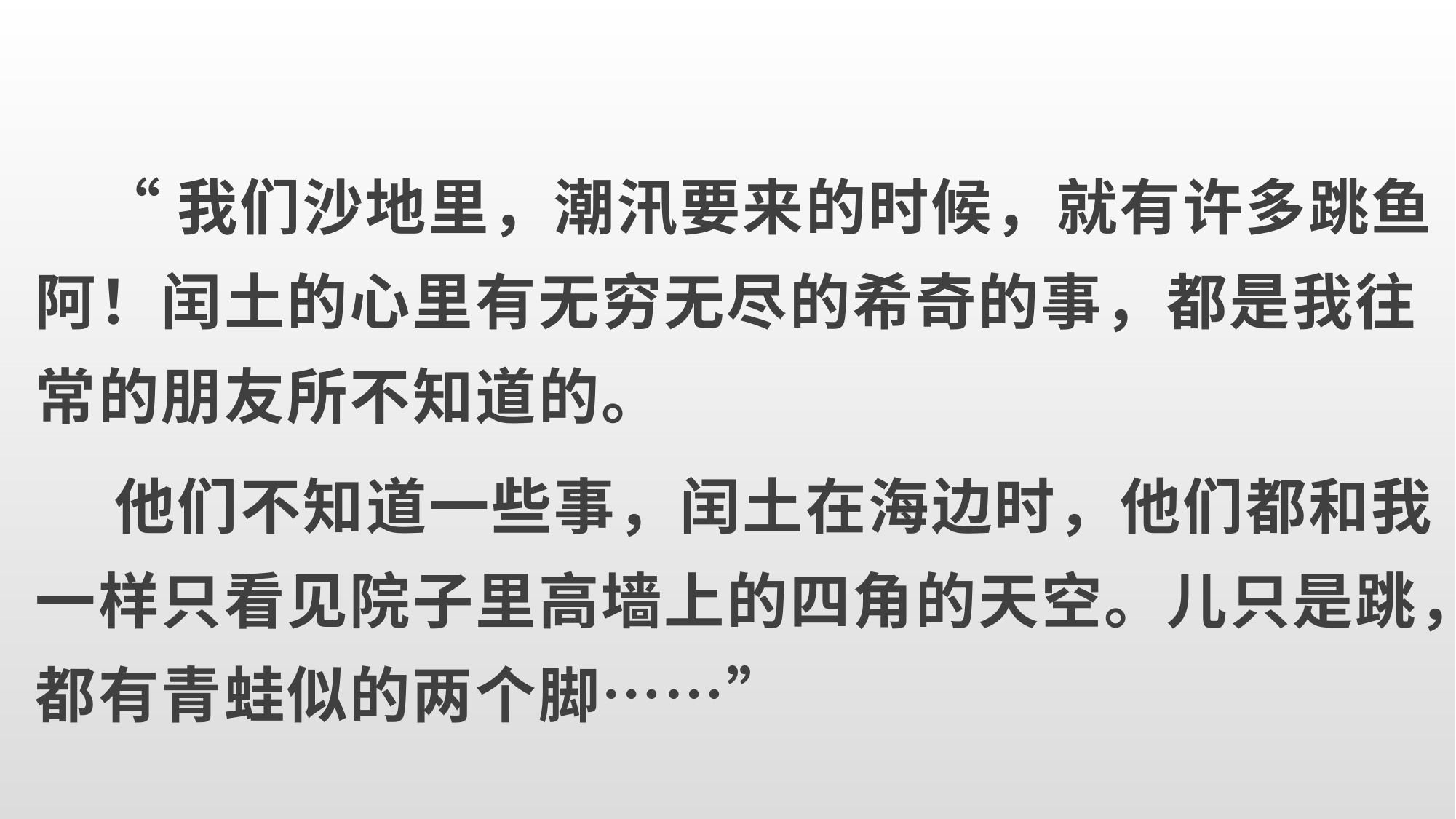

“我们沙地里，潮汛要来的时候，就有许多跳鱼阿！闰土的心里有无穷无尽的希奇的事，都是我往常的朋友所不知道的。
    他们不知道一些事，闰土在海边时，他们都和我一样只看见院子里高墙上的四角的天空。儿只是跳，都有青蛙似的两个脚……”